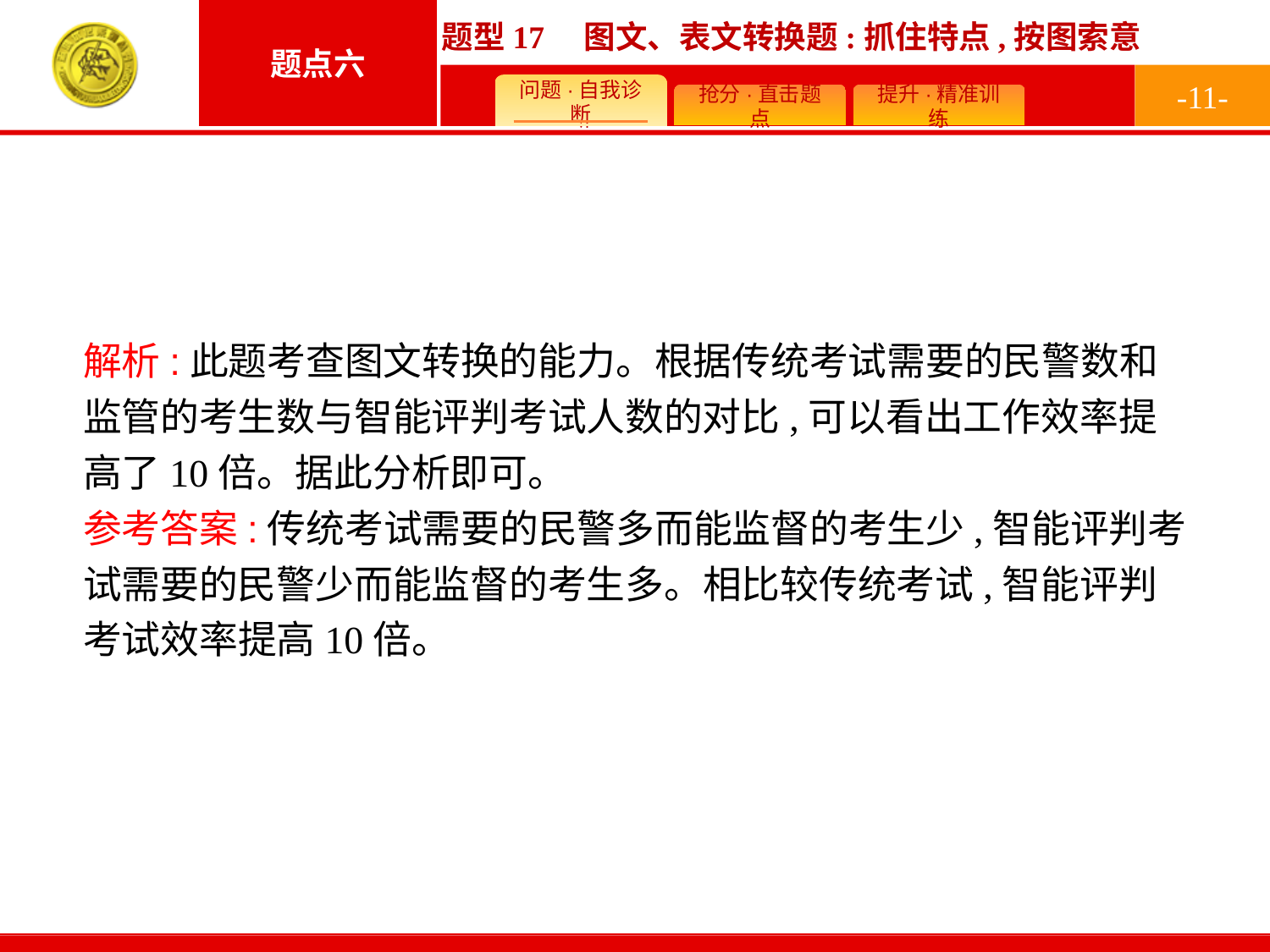

-11-
解析:此题考查图文转换的能力。根据传统考试需要的民警数和监管的考生数与智能评判考试人数的对比,可以看出工作效率提高了10倍。据此分析即可。
参考答案:传统考试需要的民警多而能监督的考生少,智能评判考试需要的民警少而能监督的考生多。相比较传统考试,智能评判考试效率提高10倍。